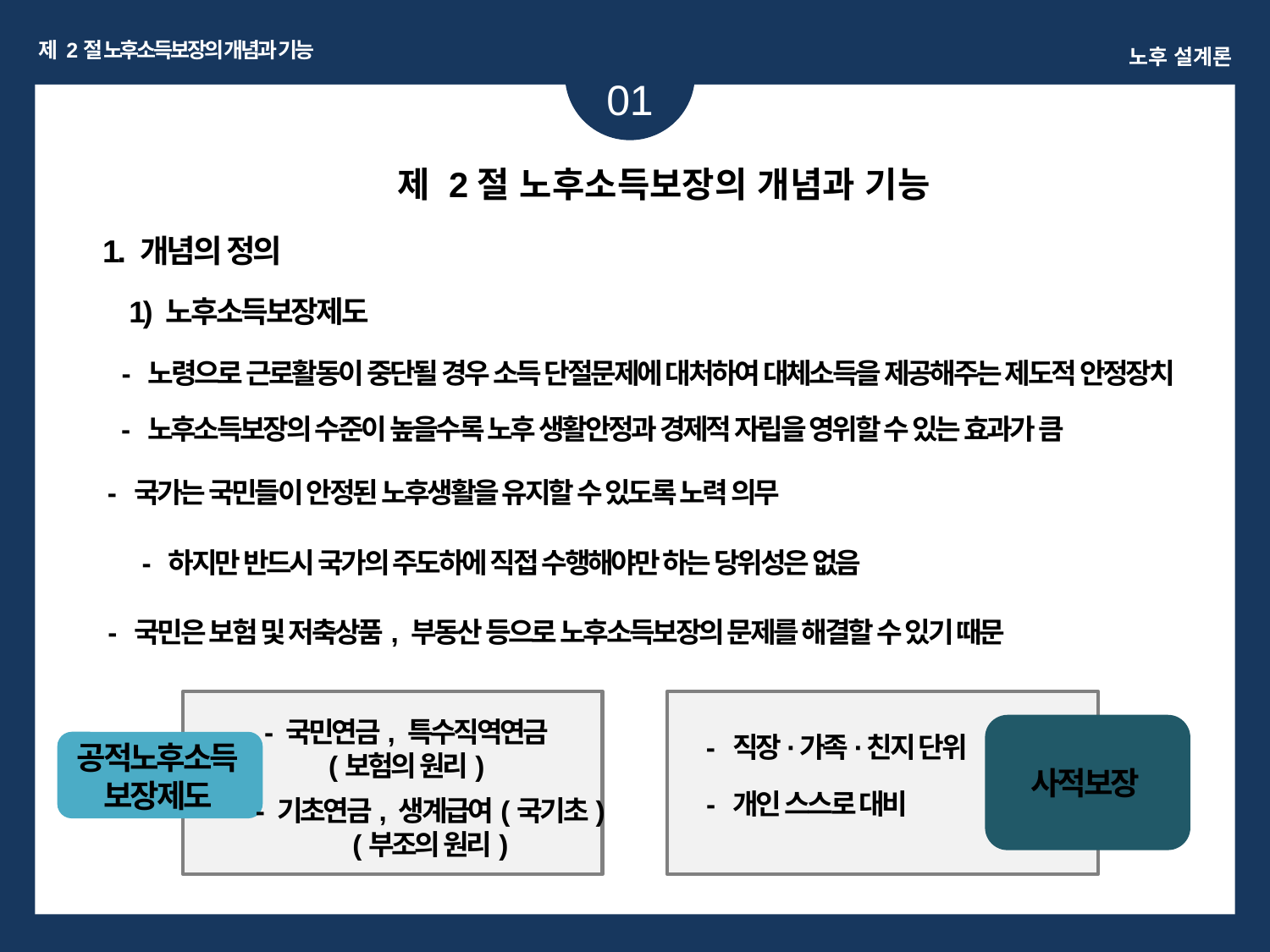

제 2절 노후소득보장의 개념과 기능
노후 설계론
01

제 2절 노후소득보장의 개념과 기능
1. 개념의 정의
1) 노후소득보장제도
-  노령으로 근로활동이 중단될 경우 소득 단절문제에 대처하여 대체소득을 제공해주는 제도적 안정장치
-  노후소득보장의 수준이 높을수록 노후 생활안정과 경제적 자립을 영위할 수 있는 효과가 큼
  -  국가는 국민들이 안정된 노후생활을 유지할 수 있도록 노력 의무
-  하지만 반드시 국가의 주도하에 직접 수행해야만 하는 당위성은 없음
-  국민은 보험 및 저축상품, 부동산 등으로 노후소득보장의 문제를 해결할 수 있기 때문

- 국민연금, 특수직역연금
(보험의 원리)

-  직장 ∙ 가족 ∙ 친지 단위
공적노후소득
보장제도

사적보장
-  개인 스스로 대비
- 기초연금, 생계급여(국기초)
(부조의 원리)